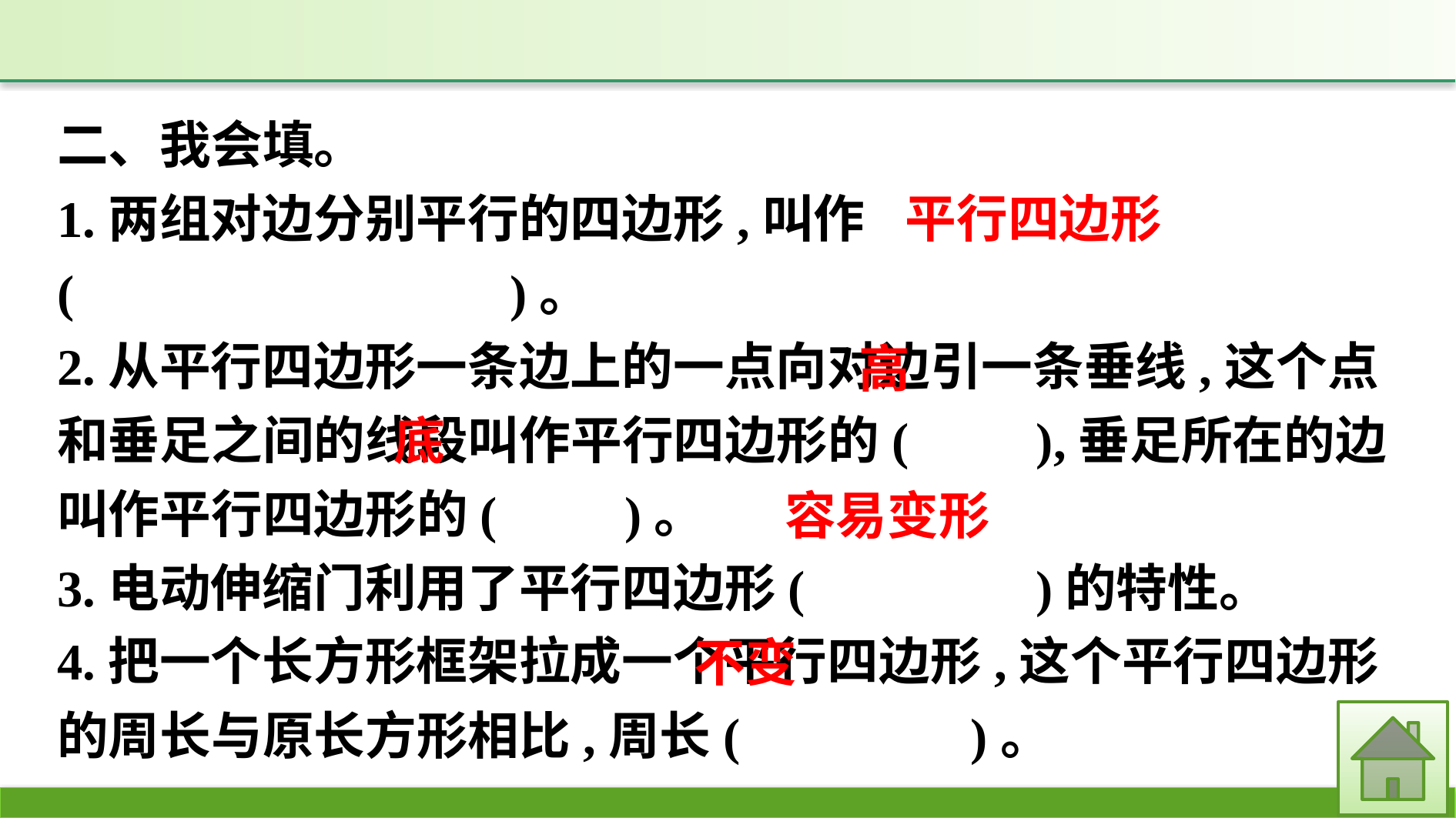

二、我会填。
1.两组对边分别平行的四边形,叫作(　　　　　　　　)。
2.从平行四边形一条边上的一点向对边引一条垂线,这个点和垂足之间的线段叫作平行四边形的(　　),垂足所在的边叫作平行四边形的(　　)。
3.电动伸缩门利用了平行四边形(　　　　)的特性。
4.把一个长方形框架拉成一个平行四边形,这个平行四边形的周长与原长方形相比,周长(　　　　)。
平行四边形
高
底
容易变形
不变